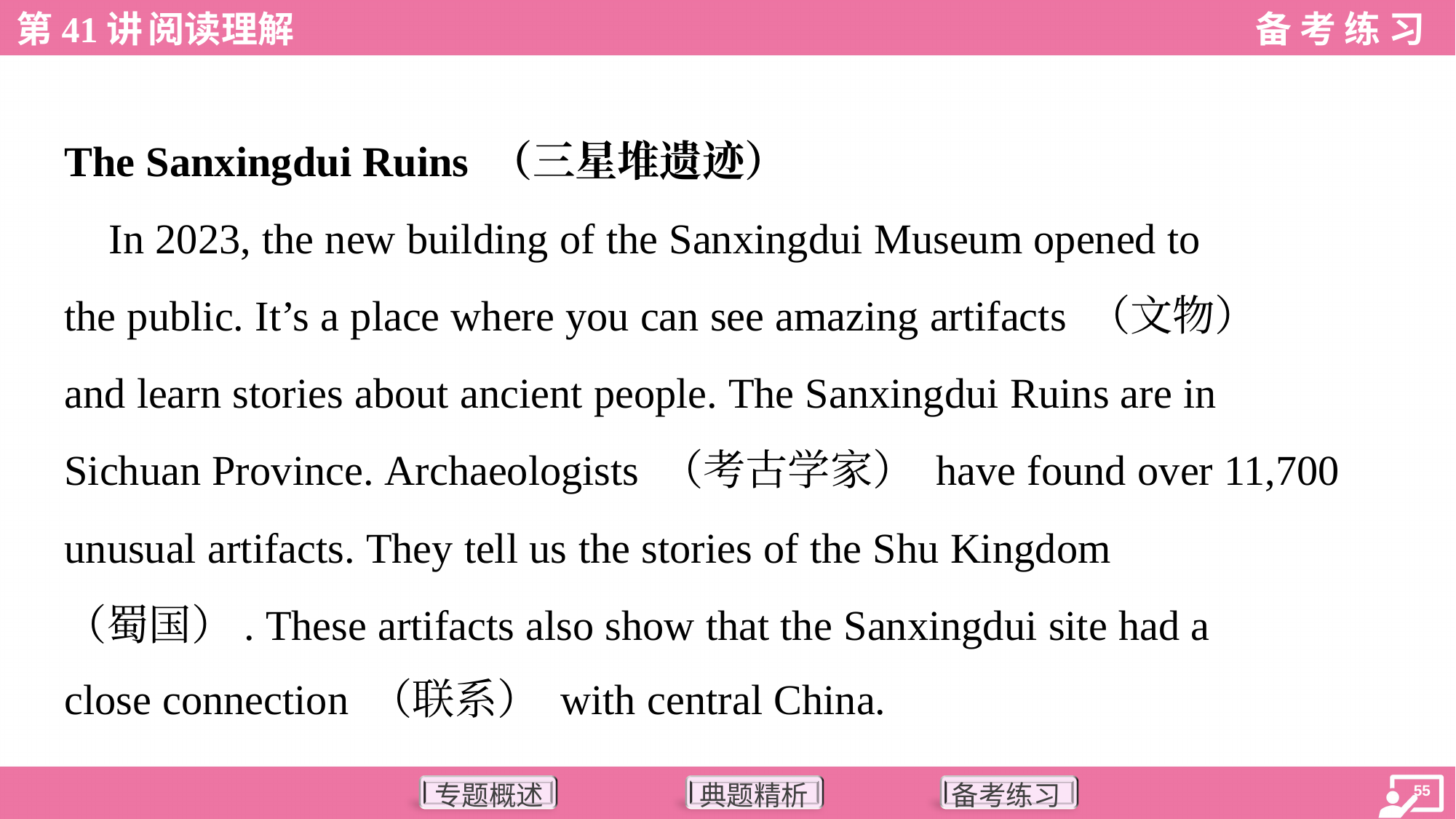

The Sanxingdui Ruins （三星堆遗迹）
    In 2023, the new building of the Sanxingdui Museum opened to
the public. It’s a place where you can see amazing artifacts （文物）
and learn stories about ancient people. The Sanxingdui Ruins are in
Sichuan Province. Archaeologists （考古学家） have found over 11,700
unusual artifacts. They tell us the stories of the Shu Kingdom
（蜀国）. These artifacts also show that the Sanxingdui site had a
close connection （联系） with central China.